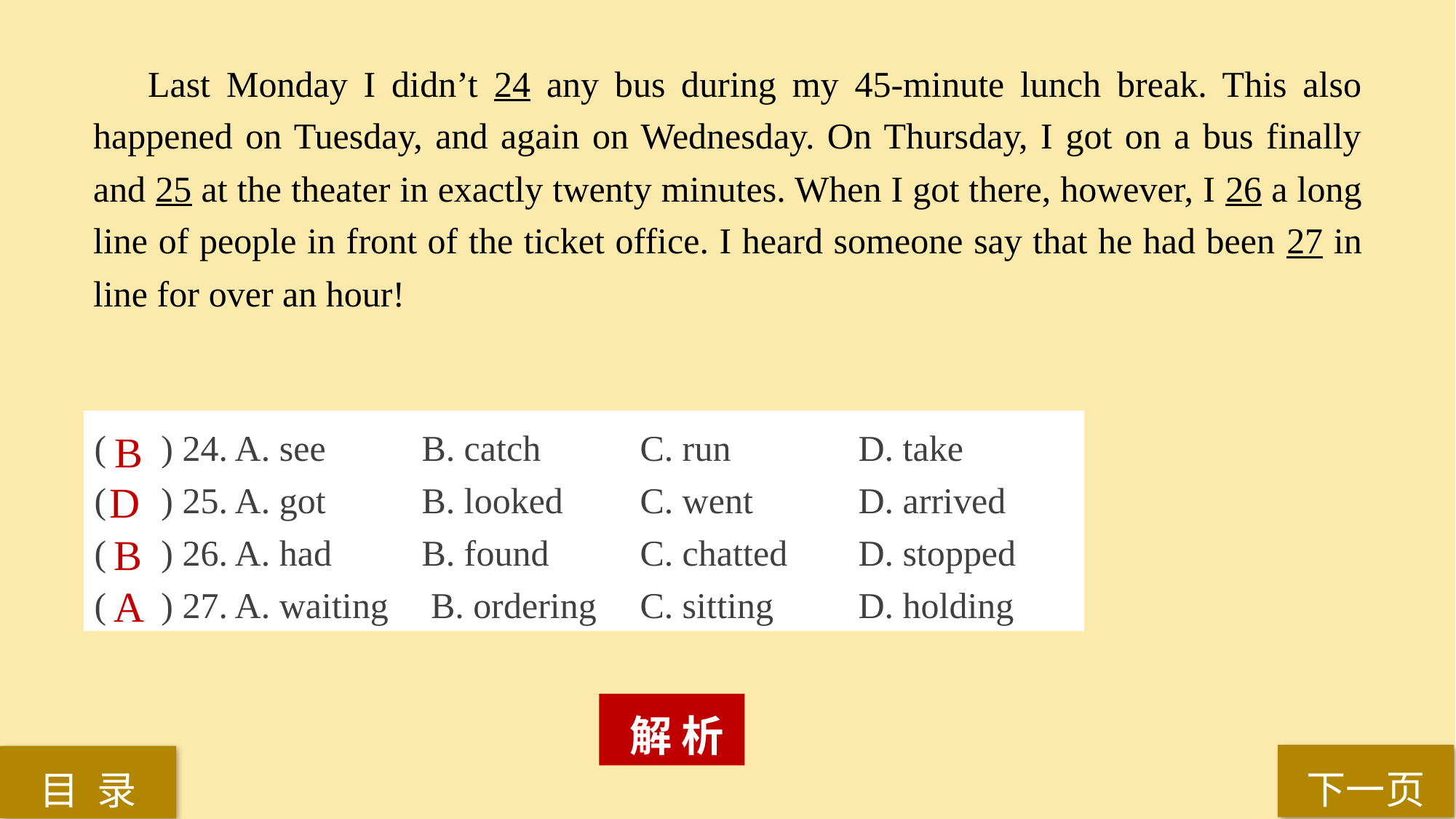

Last Monday I didn’t 24 any bus during my 45-minute lunch break. This also happened on Tuesday, and again on Wednesday. On Thursday, I got on a bus finally and 25 at the theater in exactly twenty minutes. When I got there, however, I 26 a long line of people in front of the ticket office. I heard someone say that he had been 27 in line for over an hour!
(      ) 24. A. see 	B. catch 	C. run 		D. take
(      ) 25. A. got 	B. looked 	C. went 	D. arrived
(      ) 26. A. had 	B. found 	C. chatted 	D. stopped
(      ) 27. A. waiting	 B. ordering 	C. sitting 	D. holding
B
D
B
A
 解 析